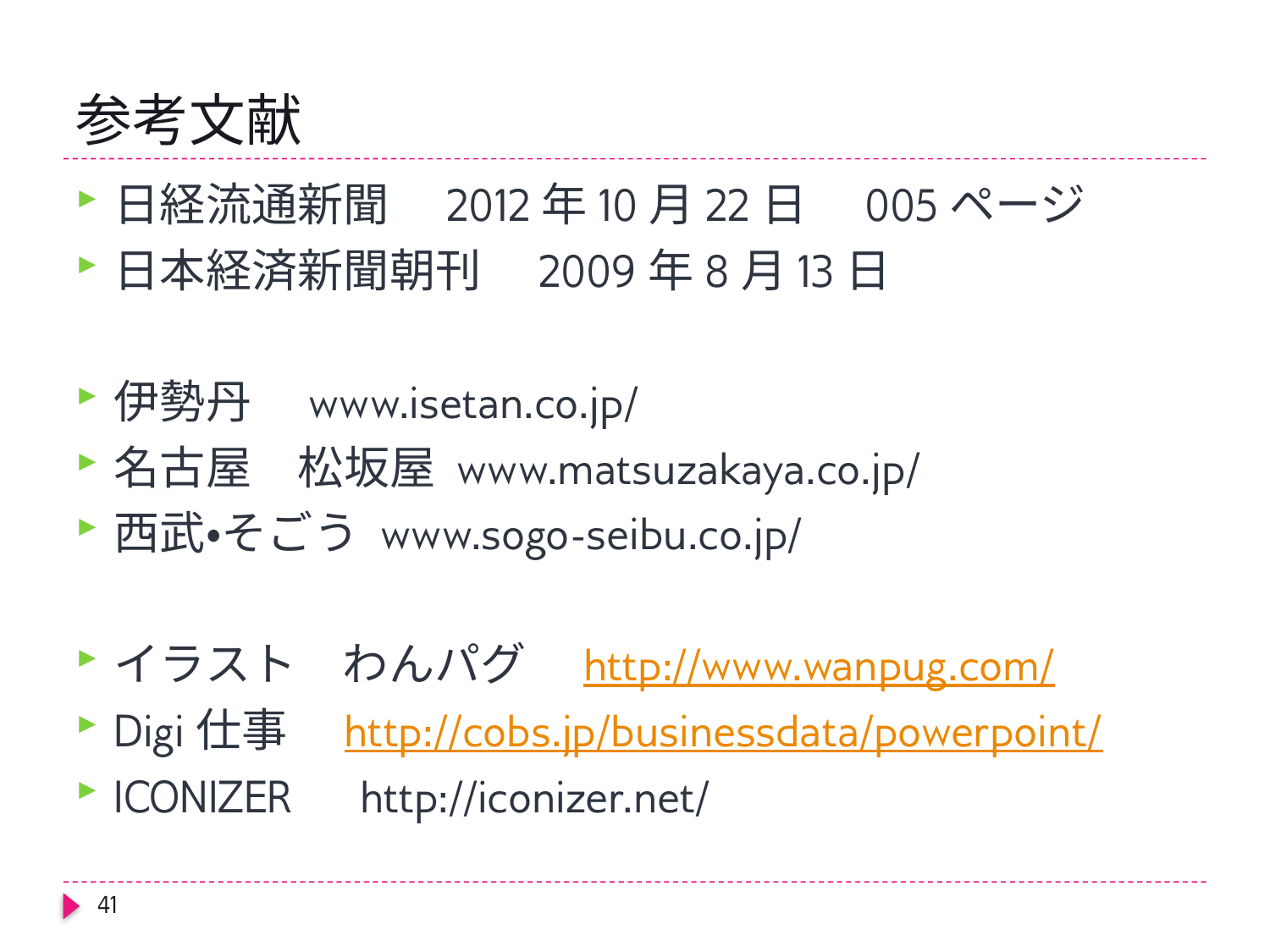

# 参考文献
日経流通新聞　2012年10月22日　005ページ
日本経済新聞朝刊　2009年8月13日

伊勢丹　www.isetan.co.jp/
名古屋　松坂屋 www.matsuzakaya.co.jp/
西武・そごう www.sogo-seibu.co.jp/

イラスト　わんパグ　http://www.wanpug.com/
Digi仕事　http://cobs.jp/businessdata/powerpoint/
ICONIZER　http://iconizer.net/

41